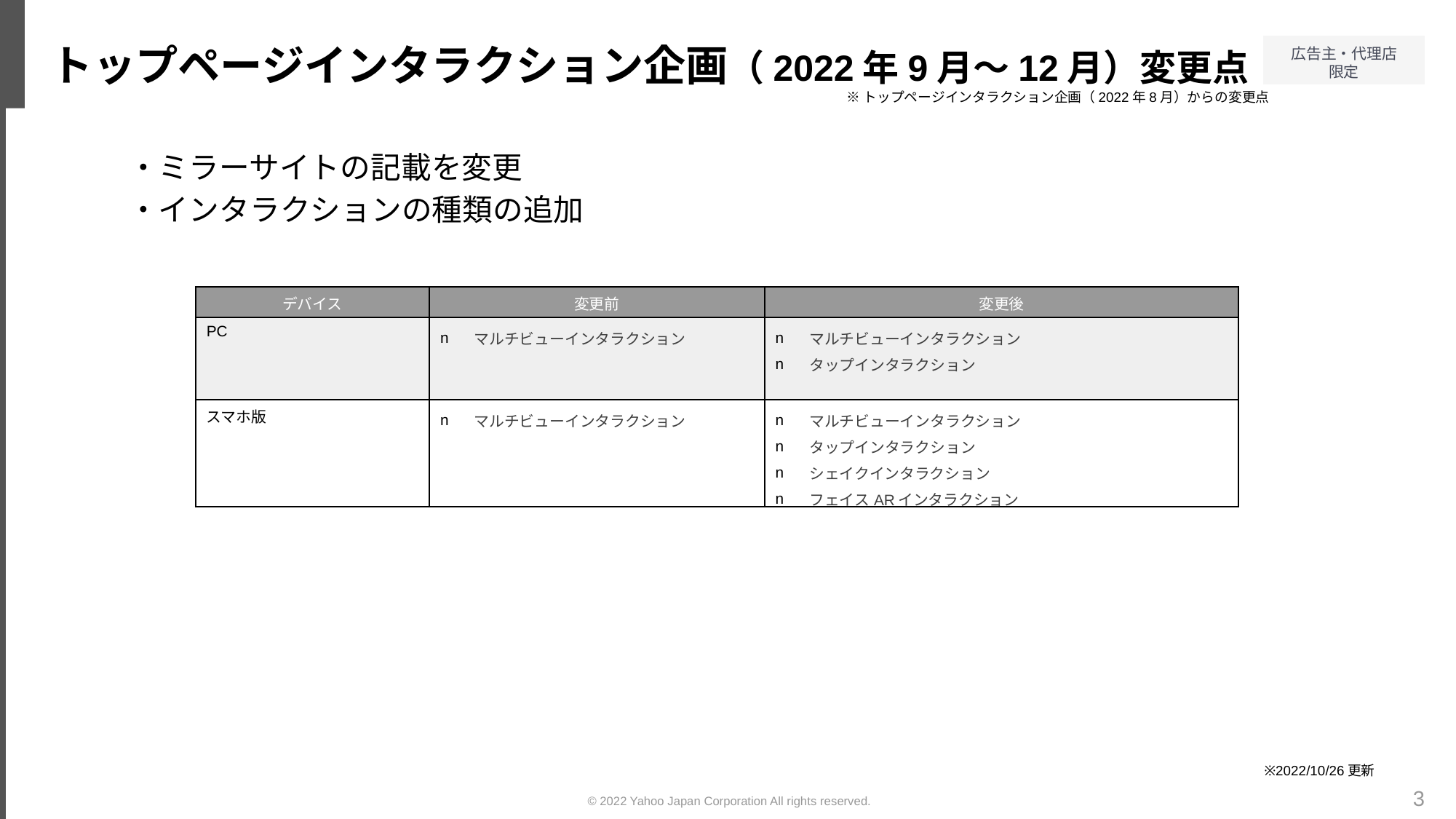

トップページインタラクション企画（2022年9月～12月）変更点
※トップページインタラクション企画（2022年8月）からの変更点
・ミラーサイトの記載を変更
・インタラクションの種類の追加

| デバイス | 変更前 | 変更後 |
| --- | --- | --- |
| PC | マルチビューインタラクション | マルチビューインタラクション タップインタラクション |
| スマホ版 | マルチビューインタラクション | マルチビューインタラクション タップインタラクション シェイクインタラクション フェイスARインタラクション |
※2022/10/26更新
3